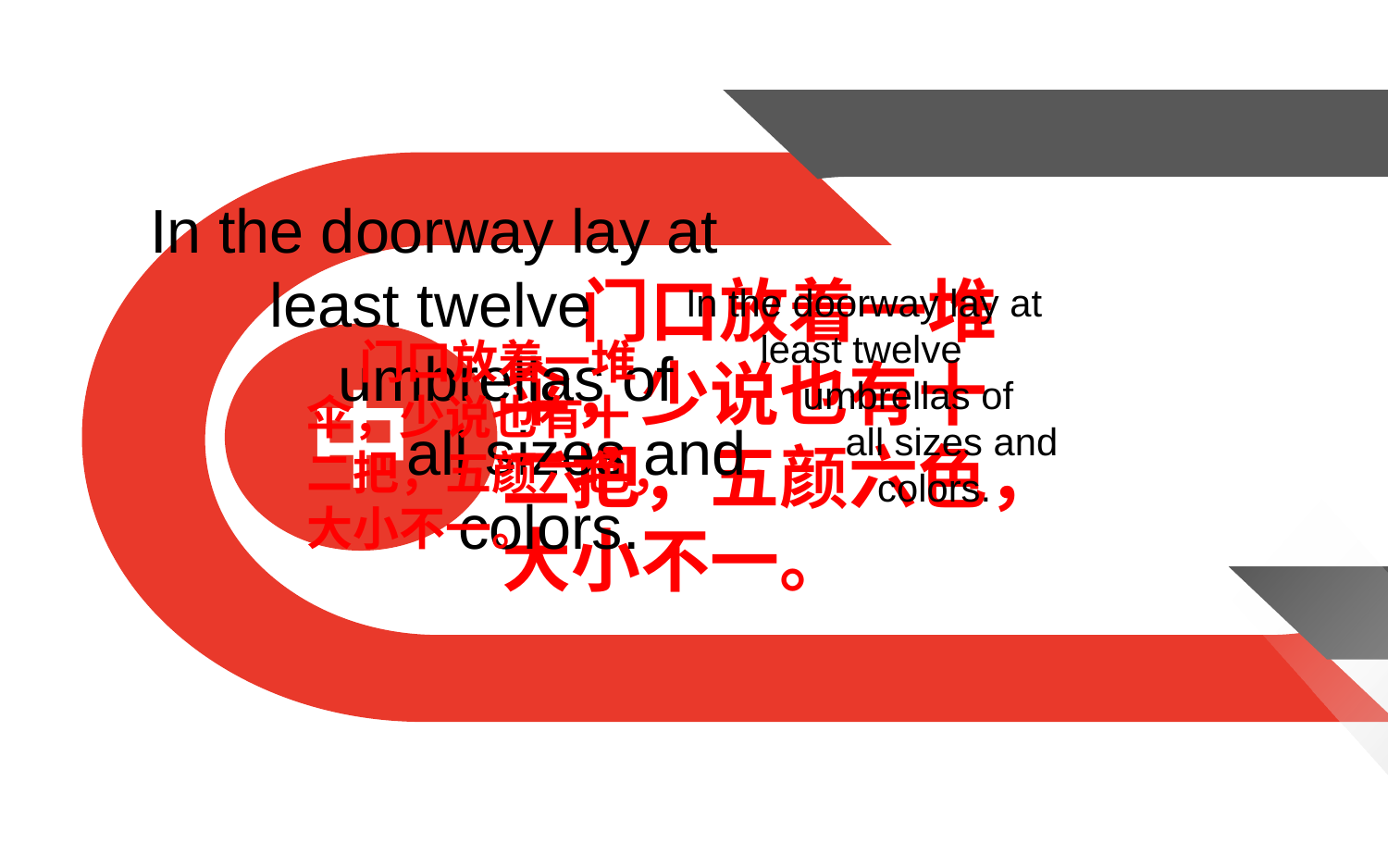

英
中

In the doorway lay at
       least twelve
           umbrellas of
               all sizes and
                  colors.

    门口放着一堆伞，少说也有十二把，五颜六色，大小不一。

In the doorway lay at
       least twelve
           umbrellas of
               all sizes and
                  colors.

    门口放着一堆伞，少说也有十二把，五颜六色，大小不一。